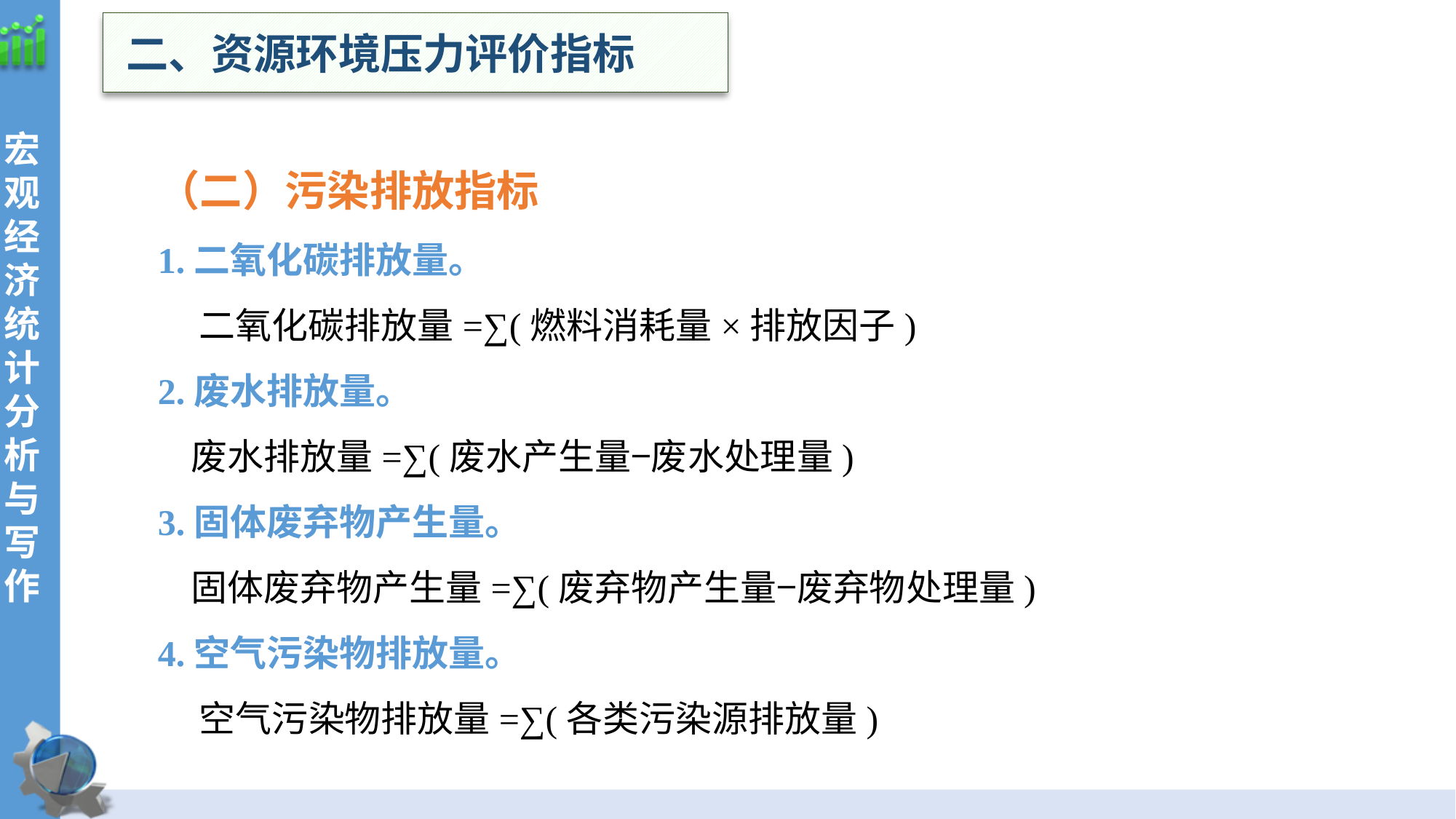

二、资源环境压力评价指标
（二）污染排放指标
1.二氧化碳排放量。
    二氧化碳排放量=∑(燃料消耗量×排放因子)
2.废水排放量。
   废水排放量=∑(废水产生量−废水处理量)
3.固体废弃物产生量。
   固体废弃物产生量=∑(废弃物产生量−废弃物处理量)
4.空气污染物排放量。
    空气污染物排放量=∑(各类污染源排放量)